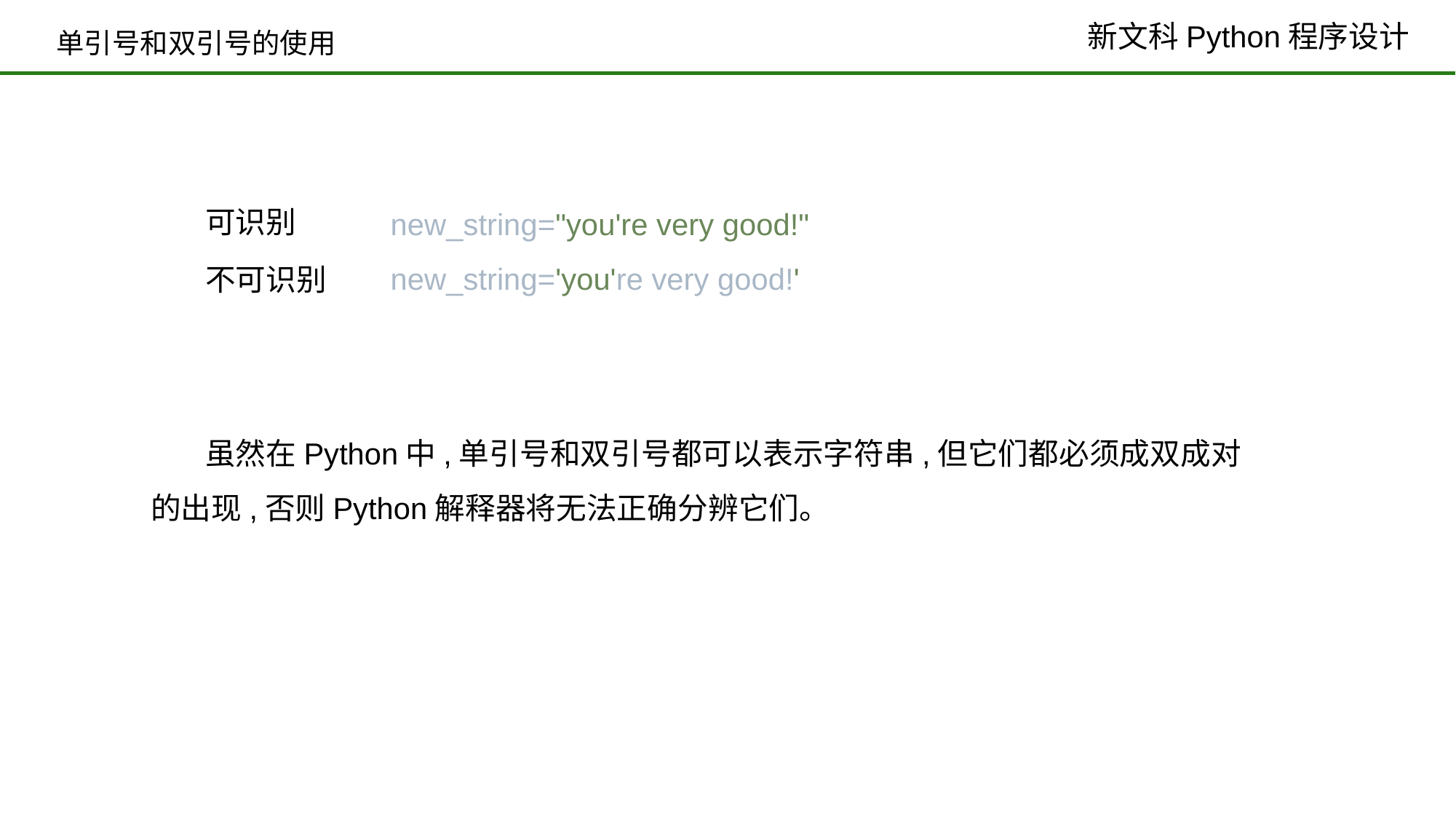

# 单引号和双引号的使用
可识别
new_string="you're very good!"
new_string='you're very good!'
不可识别
虽然在Python中,单引号和双引号都可以表示字符串,但它们都必须成双成对的出现,否则Python解释器将无法正确分辨它们。